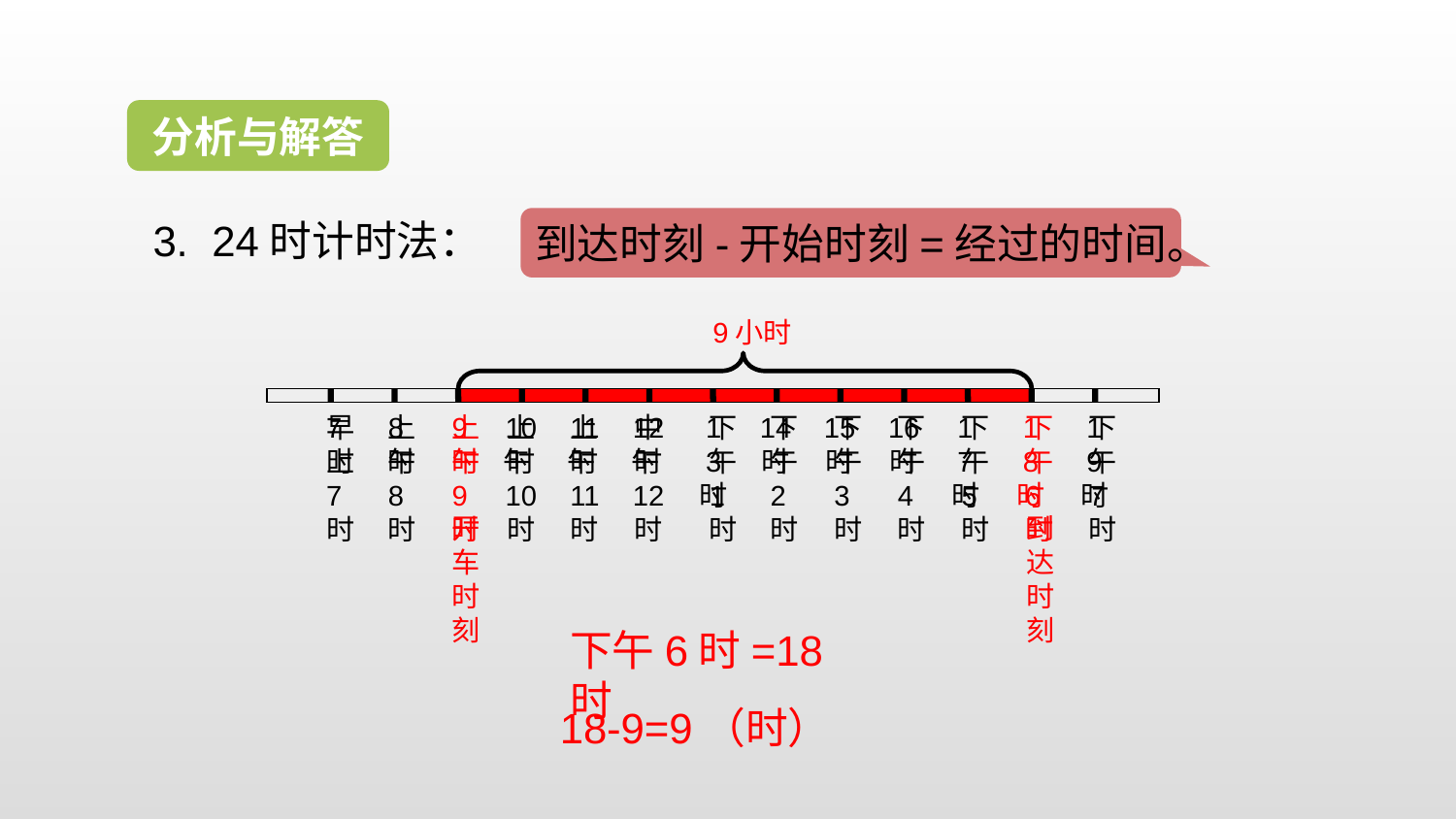

分析与解答
到达时刻-开始时刻=经过的时间。
3.  24时计时法：
绿色圃中小学教育网http://www.Lspjy.com   绿色圃中学资源网http://cz.Lspjy.com
9小时

7
时
8
时
9
时
10
时
11
时
12
时
13
时
14
时
15
时
16
时
17
时
18
时
19
时
早上7
时
上午8
时
上午9
时
上午10
时
上午11
时
中午12
时
下午1
时
下午2
时
下午3
时
下午4
时
下午5
时
下午6
时
下午7
时
开车时刻
到达时刻
下午6时=18时
18-9=9（时）